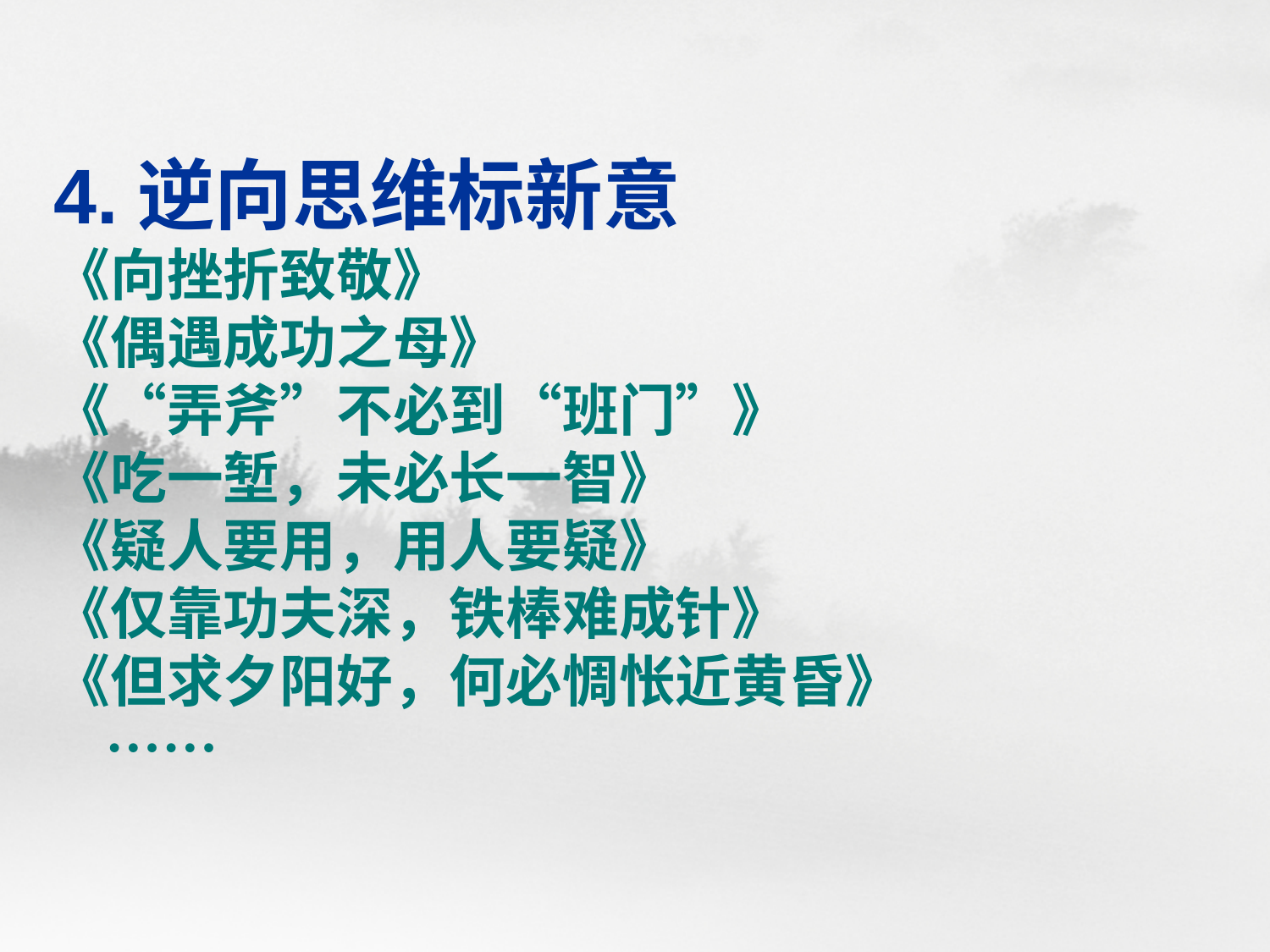

# 4.逆向思维标新意 《向挫折致敬》 《偶遇成功之母》 《“弄斧”不必到“班门”》 《吃一堑，未必长一智》 《疑人要用，用人要疑》 《仅靠功夫深，铁棒难成针》 《但求夕阳好，何必惆怅近黄昏》 ……